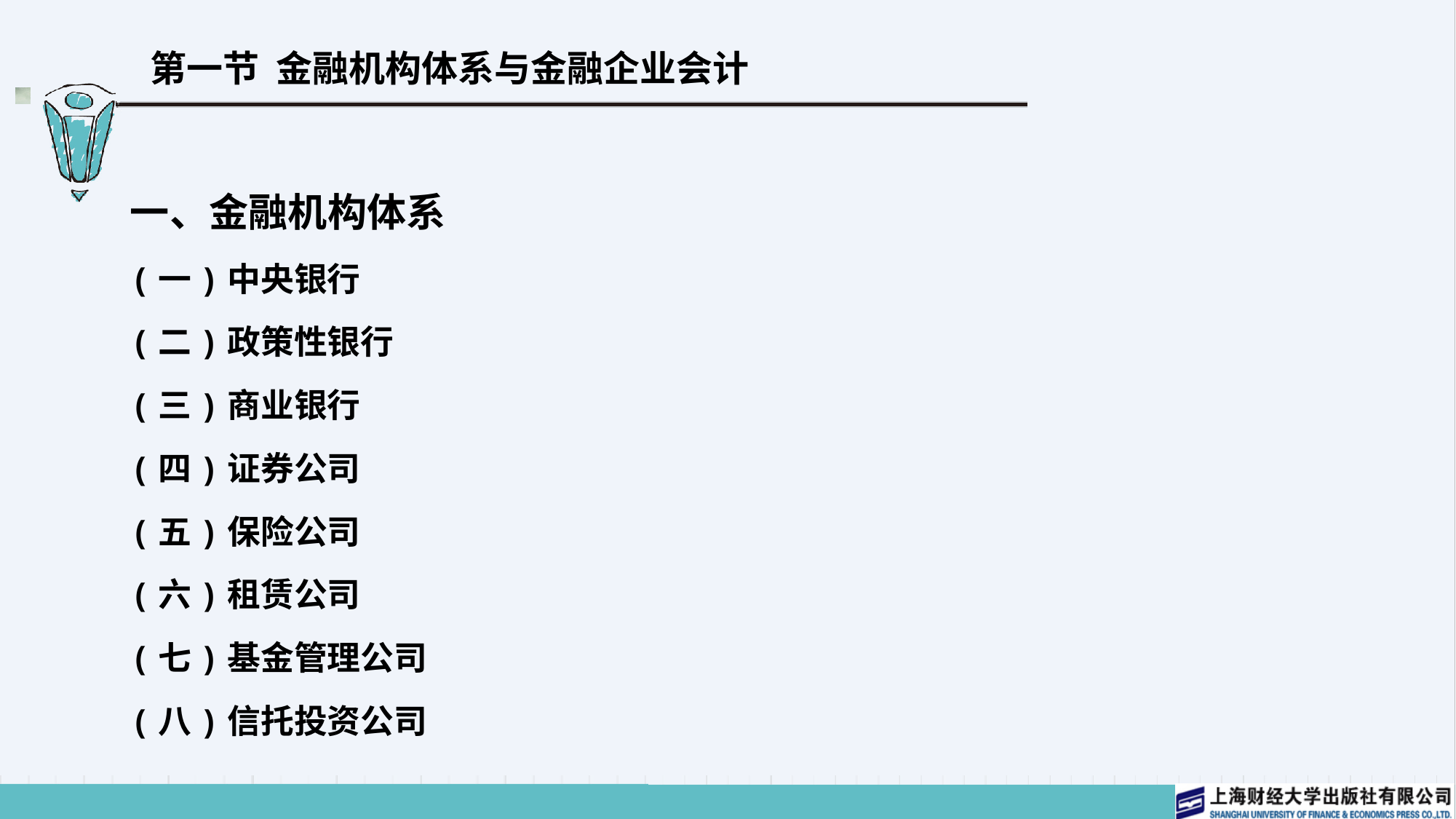

# 第一节  金融机构体系与金融企业会计
一、金融机构体系
(一)中央银行
(二)政策性银行
(三)商业银行
(四)证券公司
(五)保险公司
(六)租赁公司
(七)基金管理公司
(八)信托投资公司